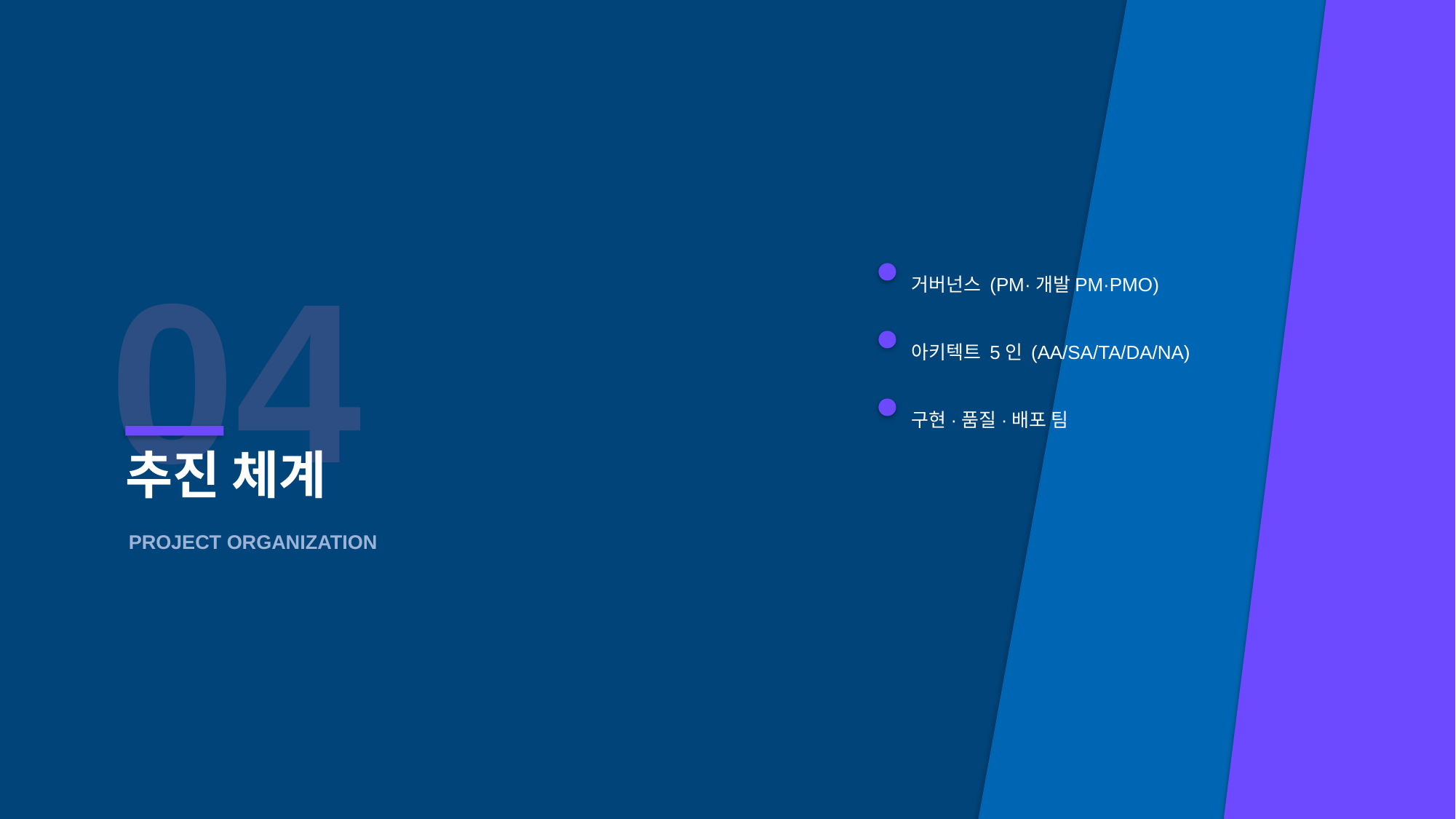

04
거버넌스 (PM·개발PM·PMO)

아키텍트 5인 (AA/SA/TA/DA/NA)

구현·품질·배포 팀

추진 체계
PROJECT ORGANIZATION